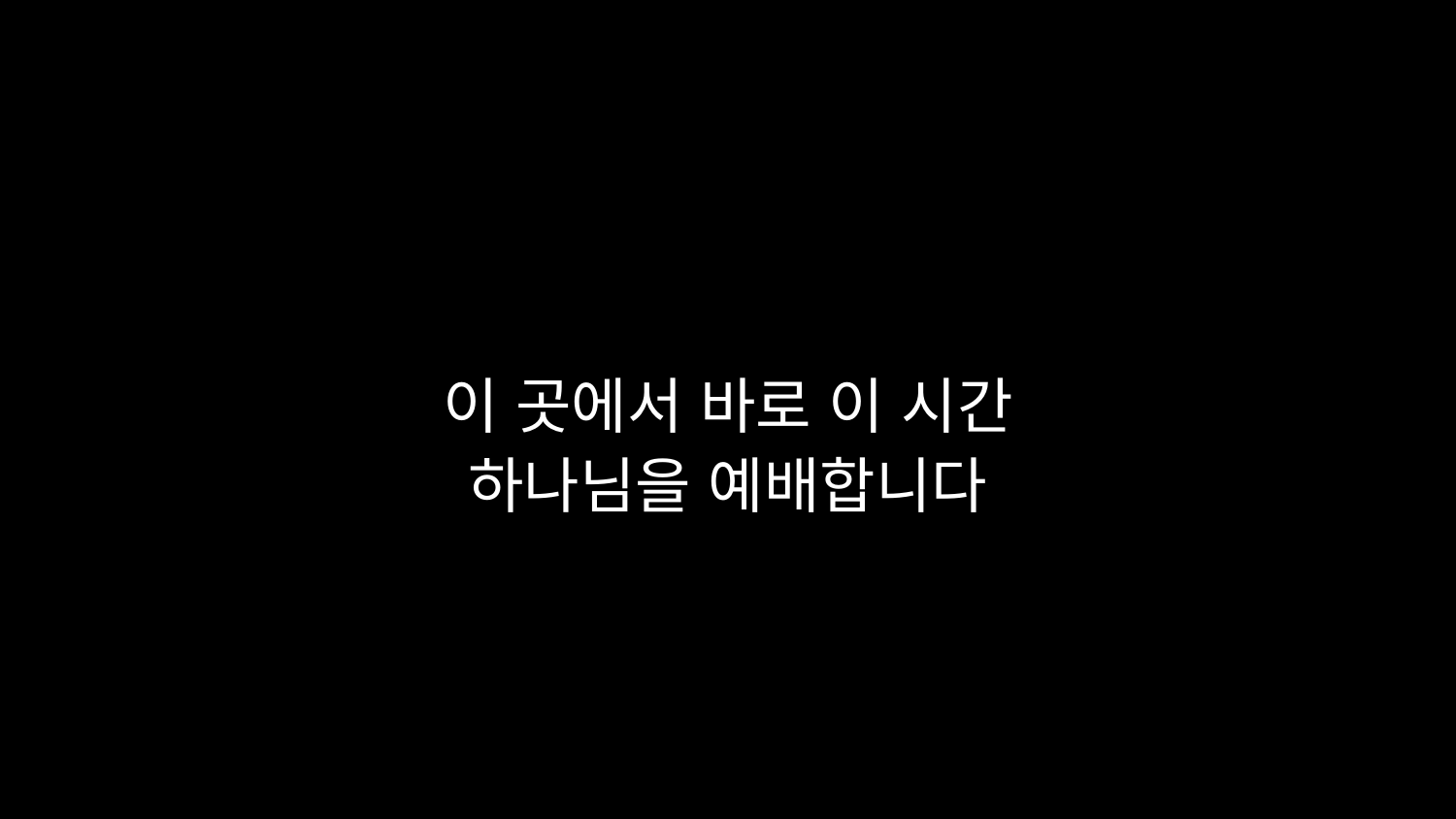

# 이 곳에서 바로 이 시간 하나님을 예배합니다